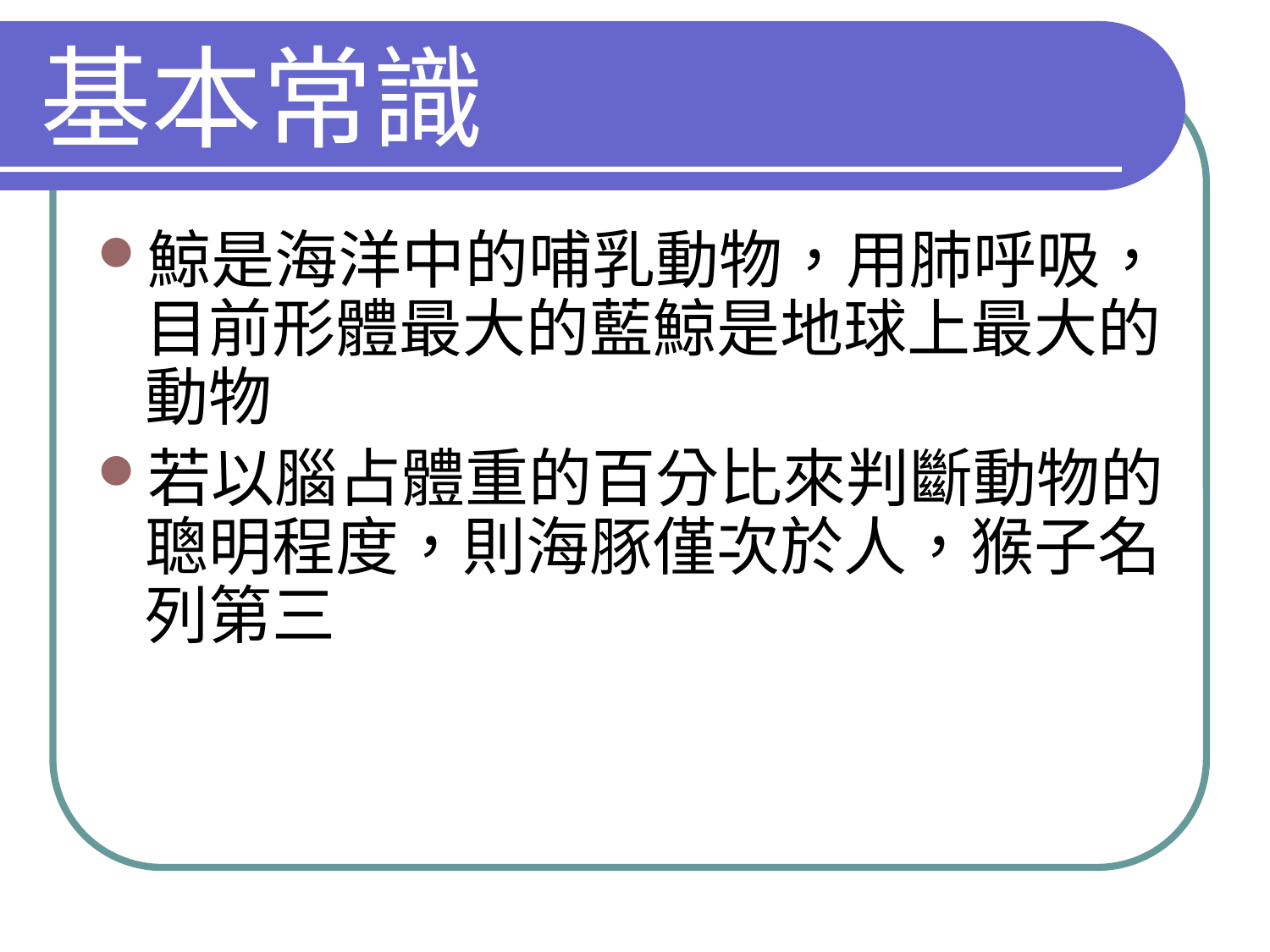

# 基本常識
鯨是海洋中的哺乳動物，用肺呼吸，目前形體最大的藍鯨是地球上最大的動物
若以腦占體重的百分比來判斷動物的聰明程度，則海豚僅次於人，猴子名列第三